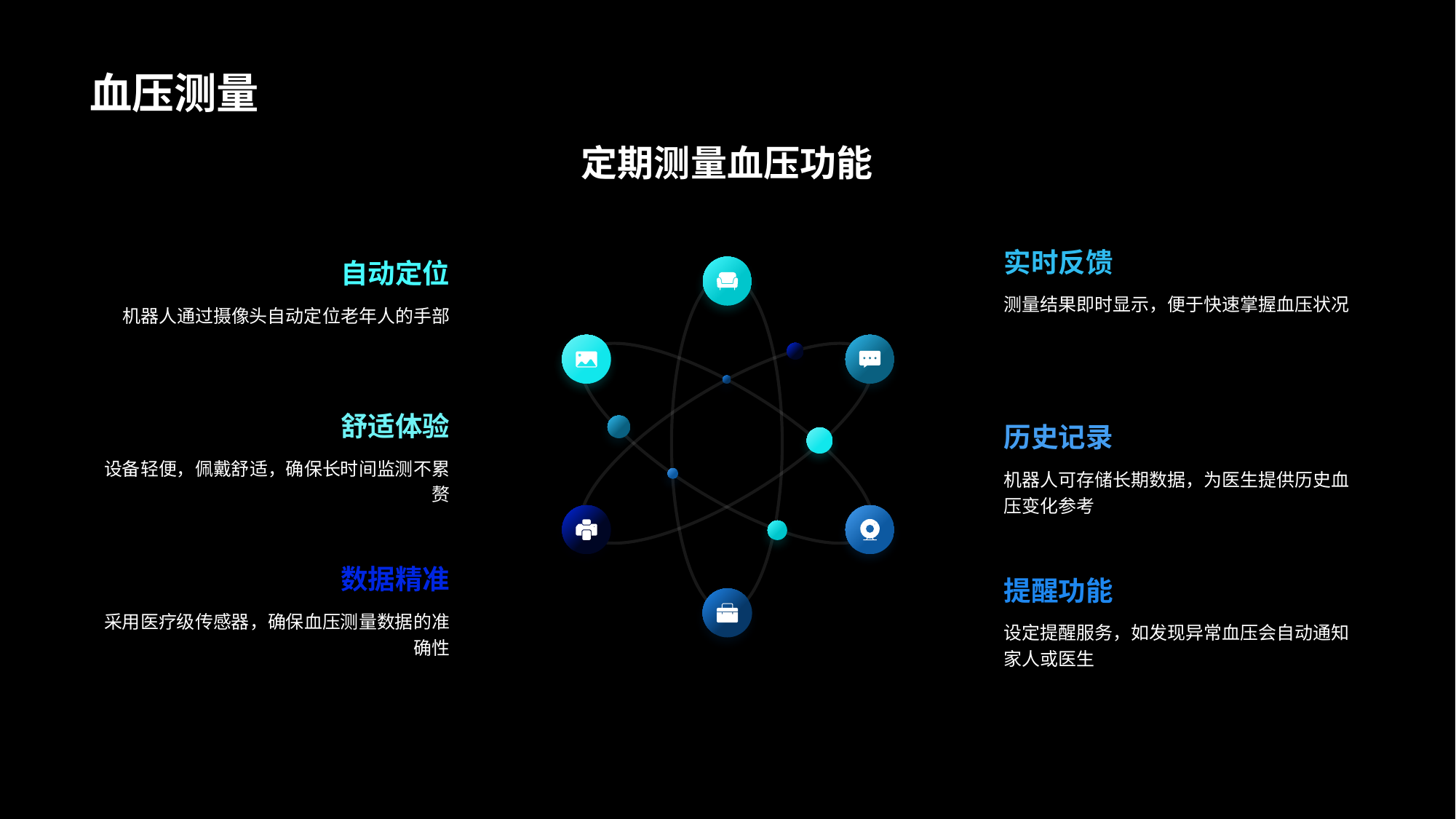

# 血压测量
定期测量血压功能
实时反馈
测量结果即时显示，便于快速掌握血压状况

自动定位

机器人通过摄像头自动定位老年人的手部

舒适体验
设备轻便，佩戴舒适，确保长时间监测不累赘
历史记录
机器人可存储长期数据，为医生提供历史血压变化参考

数据精准
采用医疗级传感器，确保血压测量数据的准确性
提醒功能

设定提醒服务，如发现异常血压会自动通知家人或医生